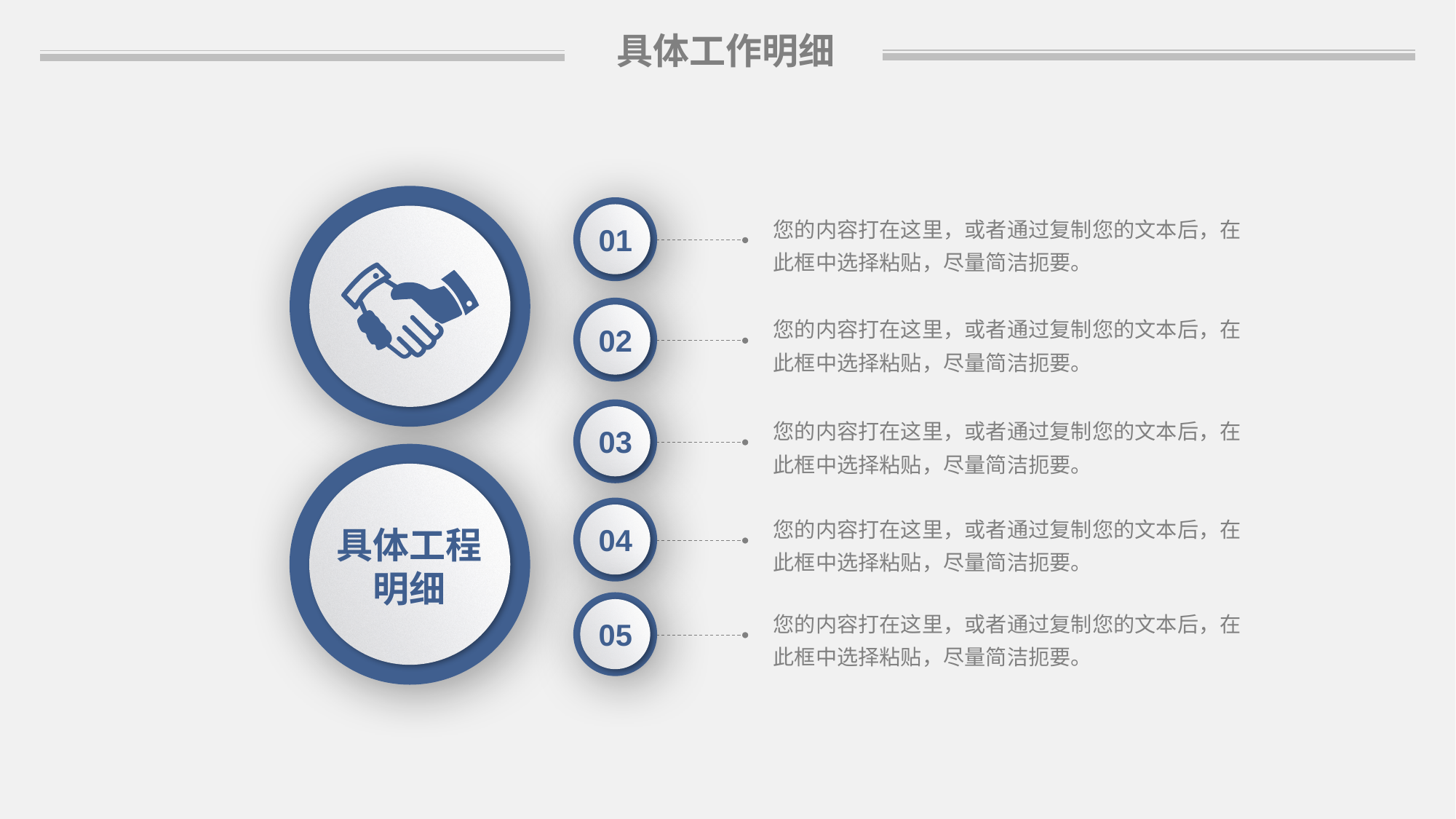

具体工作明细

01
您的内容打在这里，或者通过复制您的文本后，在此框中选择粘贴，尽量简洁扼要。

02
您的内容打在这里，或者通过复制您的文本后，在此框中选择粘贴，尽量简洁扼要。

03
您的内容打在这里，或者通过复制您的文本后，在此框中选择粘贴，尽量简洁扼要。

04
您的内容打在这里，或者通过复制您的文本后，在此框中选择粘贴，尽量简洁扼要。
具体工程明细

05
您的内容打在这里，或者通过复制您的文本后，在此框中选择粘贴，尽量简洁扼要。